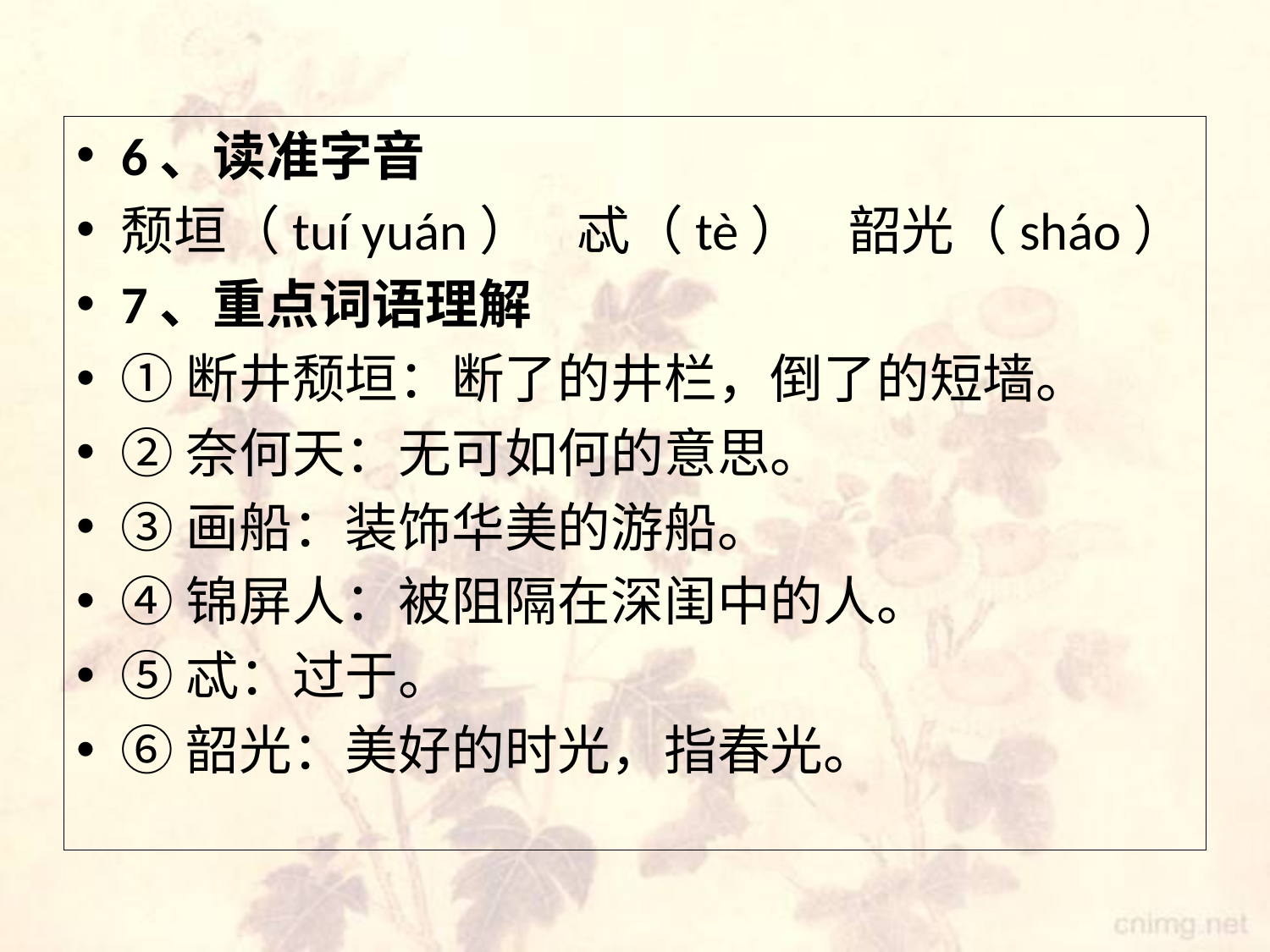

#
6、读准字音
颓垣（tuí yuán）   忒（tè）   韶光（sháo）
7、重点词语理解
①断井颓垣：断了的井栏，倒了的短墙。
②奈何天：无可如何的意思。
③画船：装饰华美的游船。
④锦屏人：被阻隔在深闺中的人。
⑤忒：过于。
⑥韶光：美好的时光，指春光。